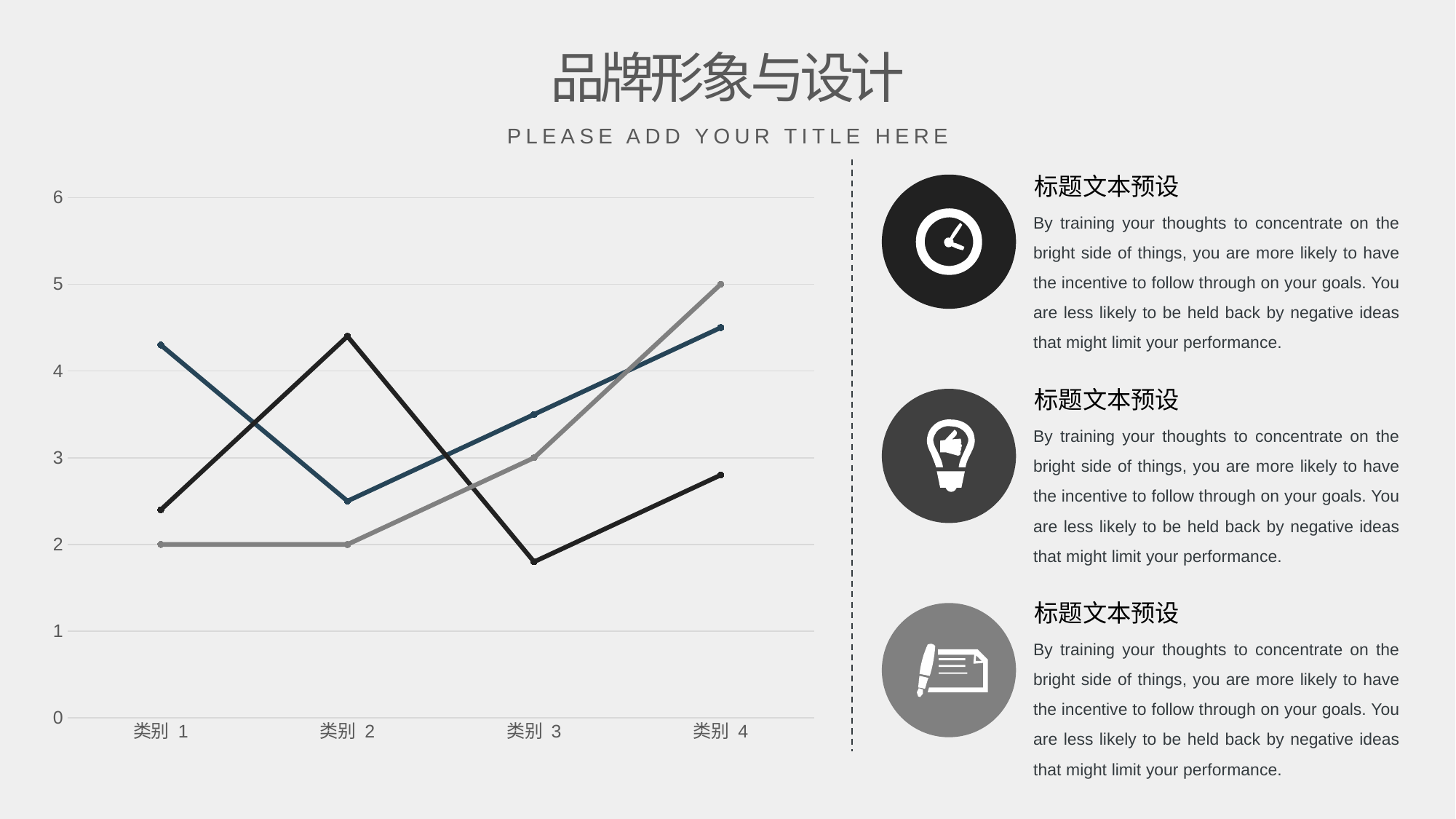

品牌形象与设计
PLEASE ADD YOUR TITLE HERE
标题文本预设

### Chart

| Category | 系列 1 | 系列 2 | 系列 3 |
|---|---|---|---|
| 类别 1 | 4.3 | 2.4 | 2.0 |
| 类别 2 | 2.5 | 4.4 | 2.0 |
| 类别 3 | 3.5 | 1.8 | 3.0 |
| 类别 4 | 4.5 | 2.8 | 5.0 |
By training your thoughts to concentrate on the bright side of things, you are more likely to have the incentive to follow through on your goals. You are less likely to be held back by negative ideas that might limit your performance.
标题文本预设

By training your thoughts to concentrate on the bright side of things, you are more likely to have the incentive to follow through on your goals. You are less likely to be held back by negative ideas that might limit your performance.
标题文本预设

By training your thoughts to concentrate on the bright side of things, you are more likely to have the incentive to follow through on your goals. You are less likely to be held back by negative ideas that might limit your performance.